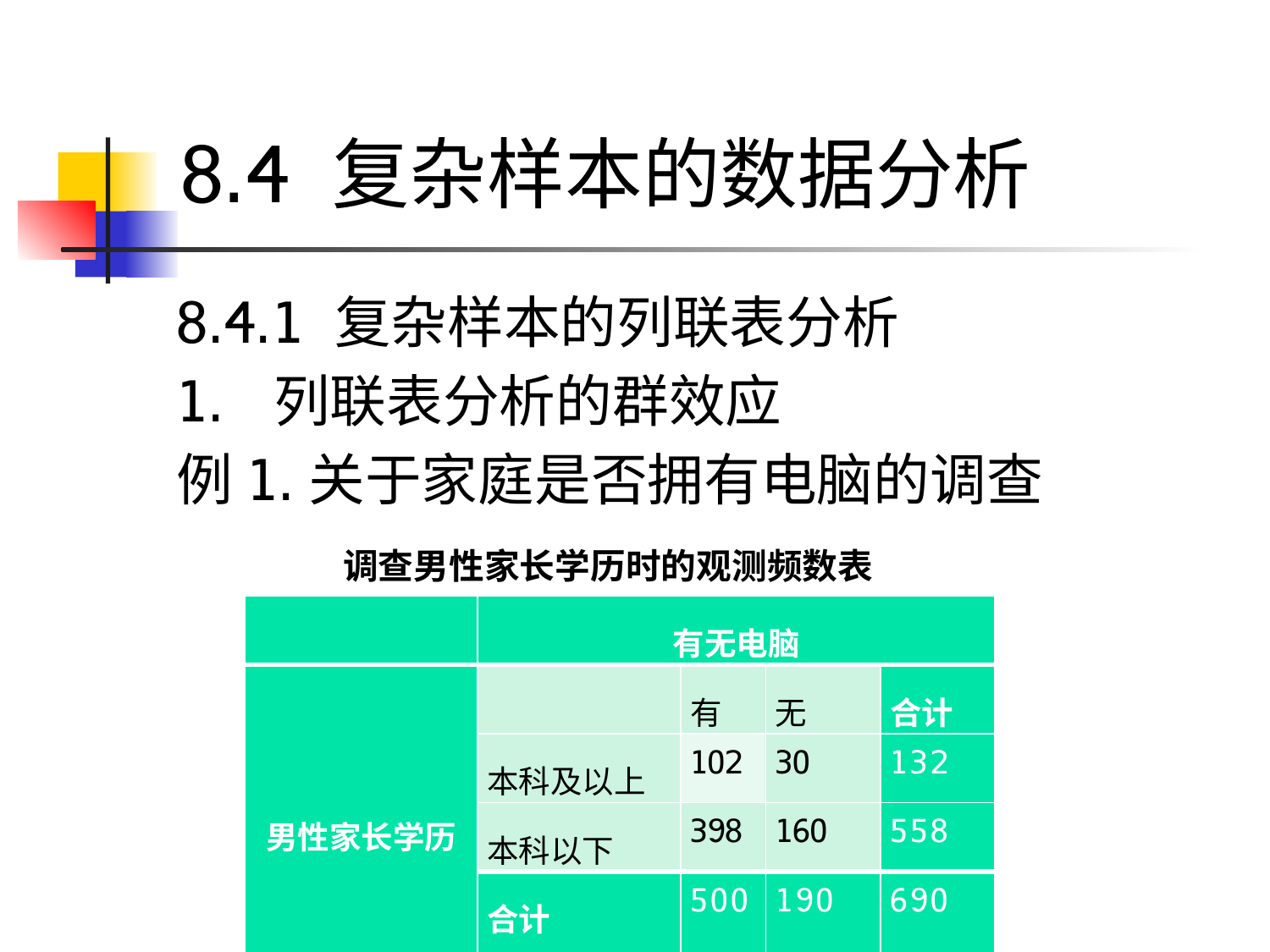

# 8.4 复杂样本的数据分析
8.4.1 复杂样本的列联表分析
1.  列联表分析的群效应
例1.关于家庭是否拥有电脑的调查
            调查男性家长学历时的观测频数表

|  | 有无电脑 |  |  |  |
| --- | --- | --- | --- | --- |
| 男性家长学历 |  | 有 | 无 | 合计 |
|  | 本科及以上 | 102 | 30 | 132 |
|  | 本科以下 | 398 | 160 | 558 |
|  | 合计 | 500 | 190 | 690 |